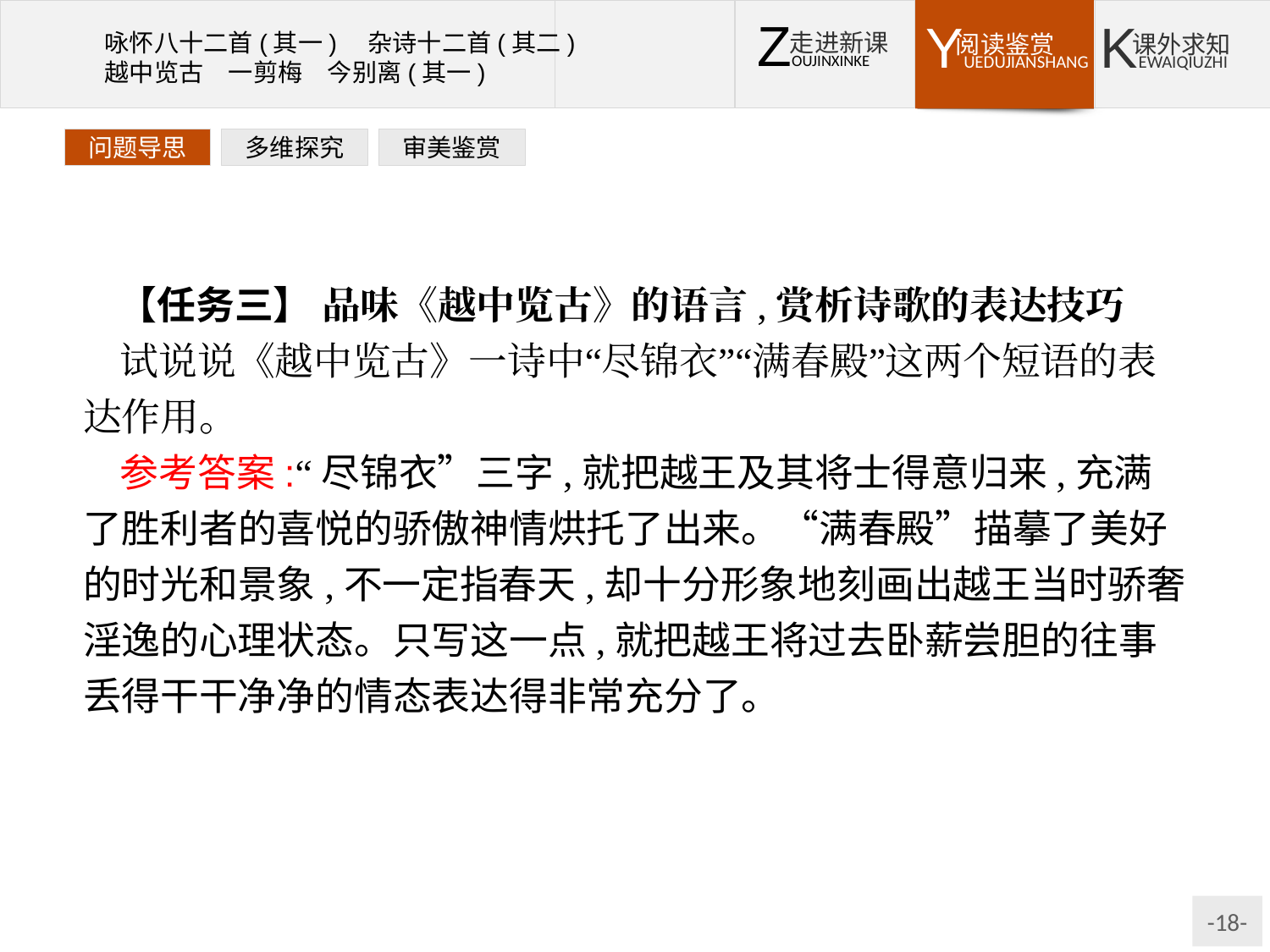

问题导思
多维探究
审美鉴赏
【任务三】 品味《越中览古》的语言,赏析诗歌的表达技巧
试说说《越中览古》一诗中“尽锦衣”“满春殿”这两个短语的表达作用。
参考答案:“尽锦衣”三字,就把越王及其将士得意归来,充满了胜利者的喜悦的骄傲神情烘托了出来。“满春殿”描摹了美好的时光和景象,不一定指春天,却十分形象地刻画出越王当时骄奢淫逸的心理状态。只写这一点,就把越王将过去卧薪尝胆的往事丢得干干净净的情态表达得非常充分了。